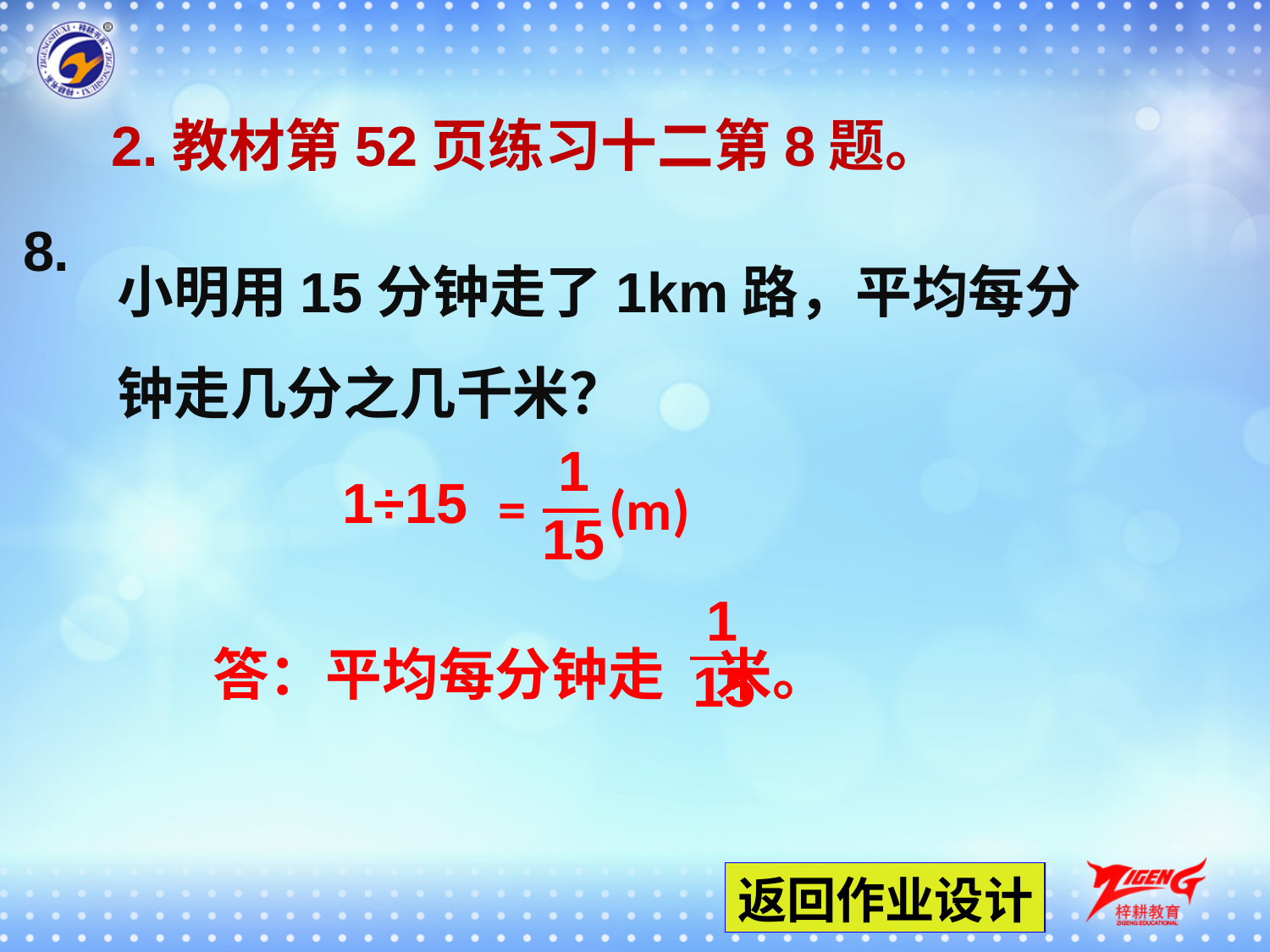

2.教材第52页练习十二第8题。
8.
小明用15分钟走了1km路，平均每分钟走几分之几千米？
1
1÷15
=
(m)
15
1
答：平均每分钟走    米。
15

返回作业设计